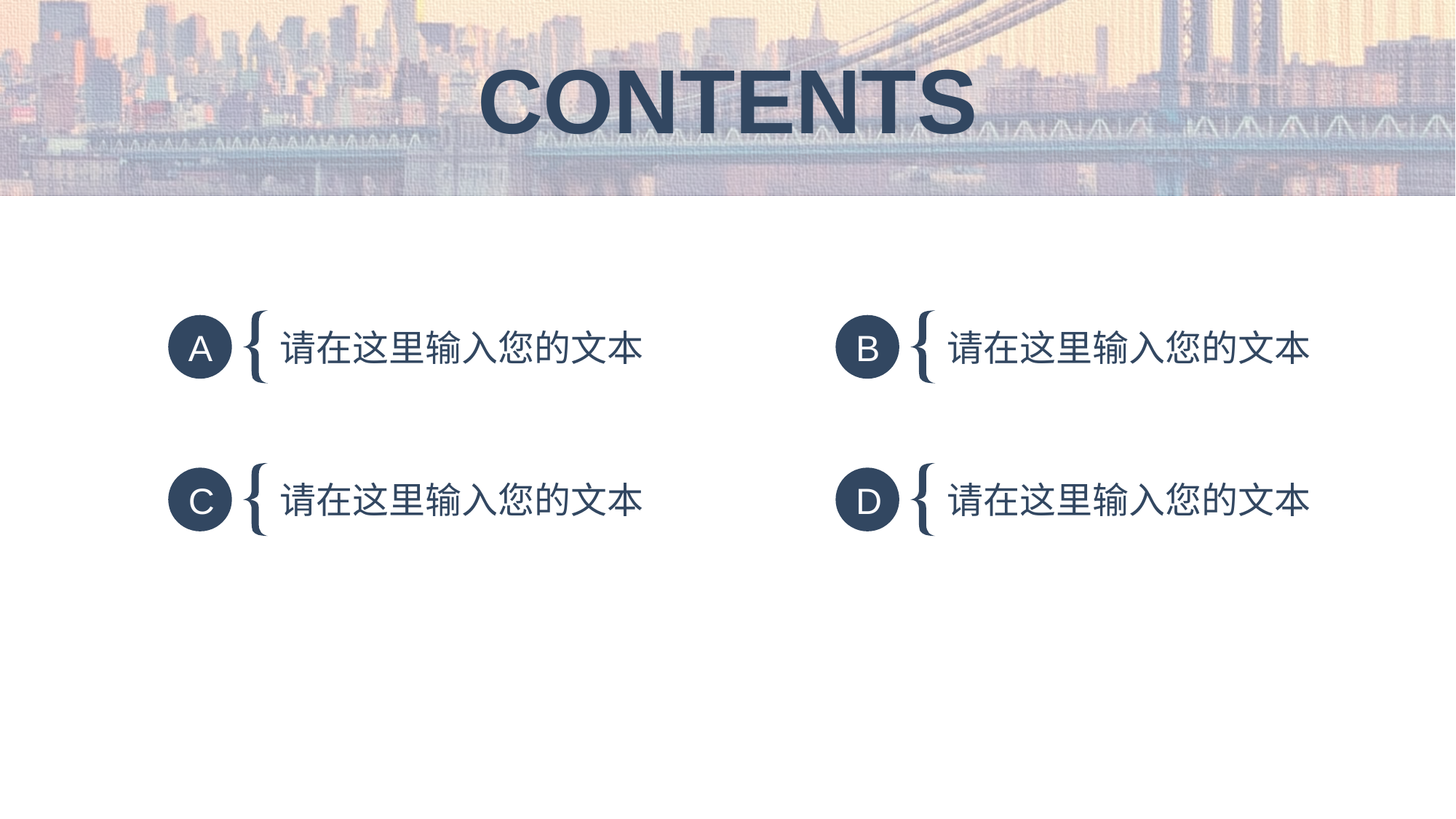

CONTENTS

A
B
请在这里输入您的文本
请在这里输入您的文本

C
D
请在这里输入您的文本
请在这里输入您的文本